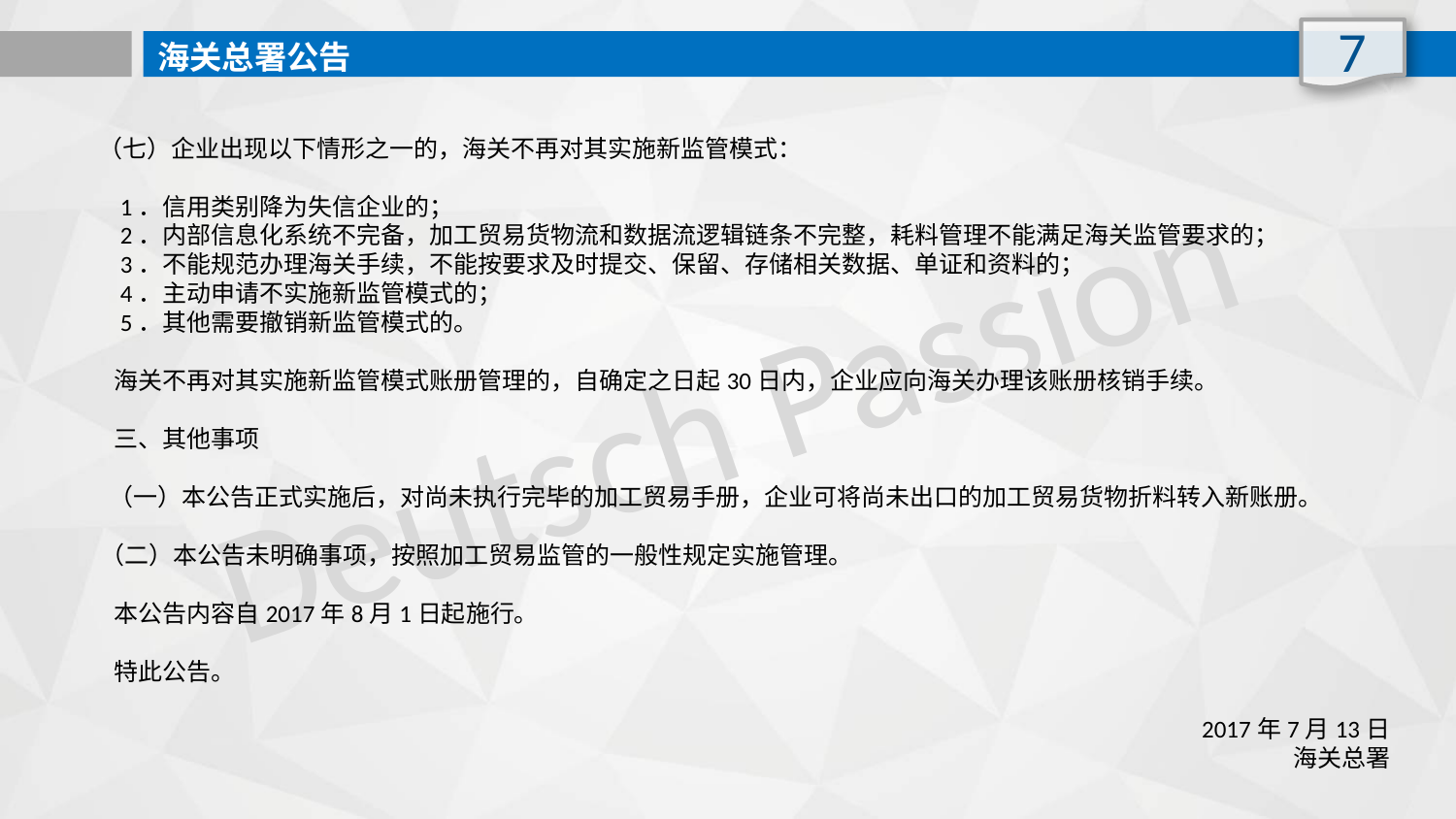

7

海关总署公告

     （七）企业出现以下情形之一的，海关不再对其实施新监管模式：

　　1．信用类别降为失信企业的；
　　2．内部信息化系统不完备，加工贸易货物流和数据流逻辑链条不完整，耗料管理不能满足海关监管要求的；
　　3．不能规范办理海关手续，不能按要求及时提交、保留、存储相关数据、单证和资料的；
　　4．主动申请不实施新监管模式的；
　　5．其他需要撤销新监管模式的。

　　海关不再对其实施新监管模式账册管理的，自确定之日起30日内，企业应向海关办理该账册核销手续。

　　三、其他事项

       （一）本公告正式实施后，对尚未执行完毕的加工贸易手册，企业可将尚未出口的加工贸易货物折料转入新账册。

　  （二）本公告未明确事项，按照加工贸易监管的一般性规定实施管理。

　　本公告内容自2017年8月1日起施行。

　　特此公告。

2017年7月13日
海关总署
Deutsch Passion